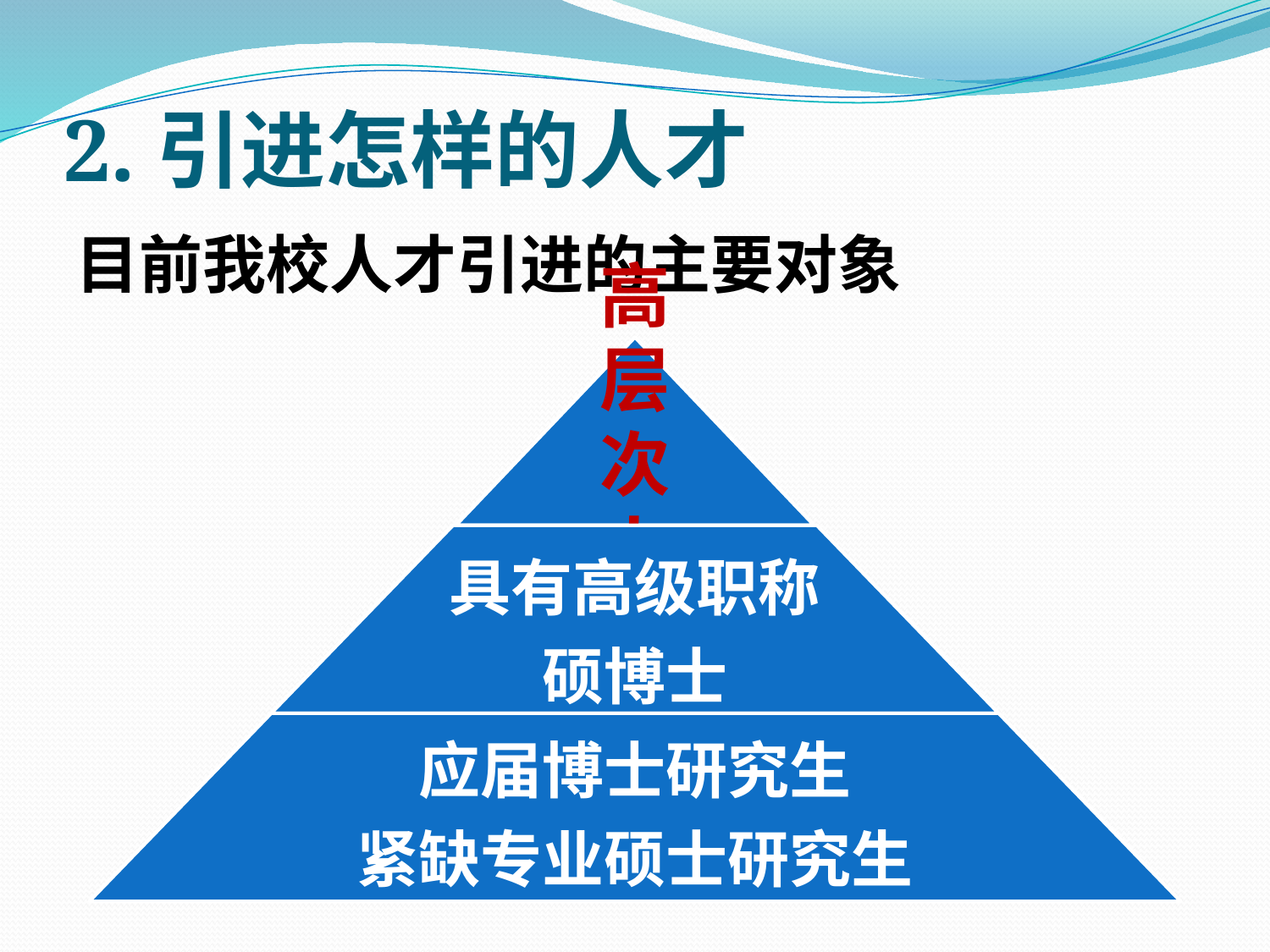

# 2.引进怎样的人才
目前我校人才引进的主要对象

高层次
人才
具有高级职称
硕博士
应届博士研究生
紧缺专业硕士研究生